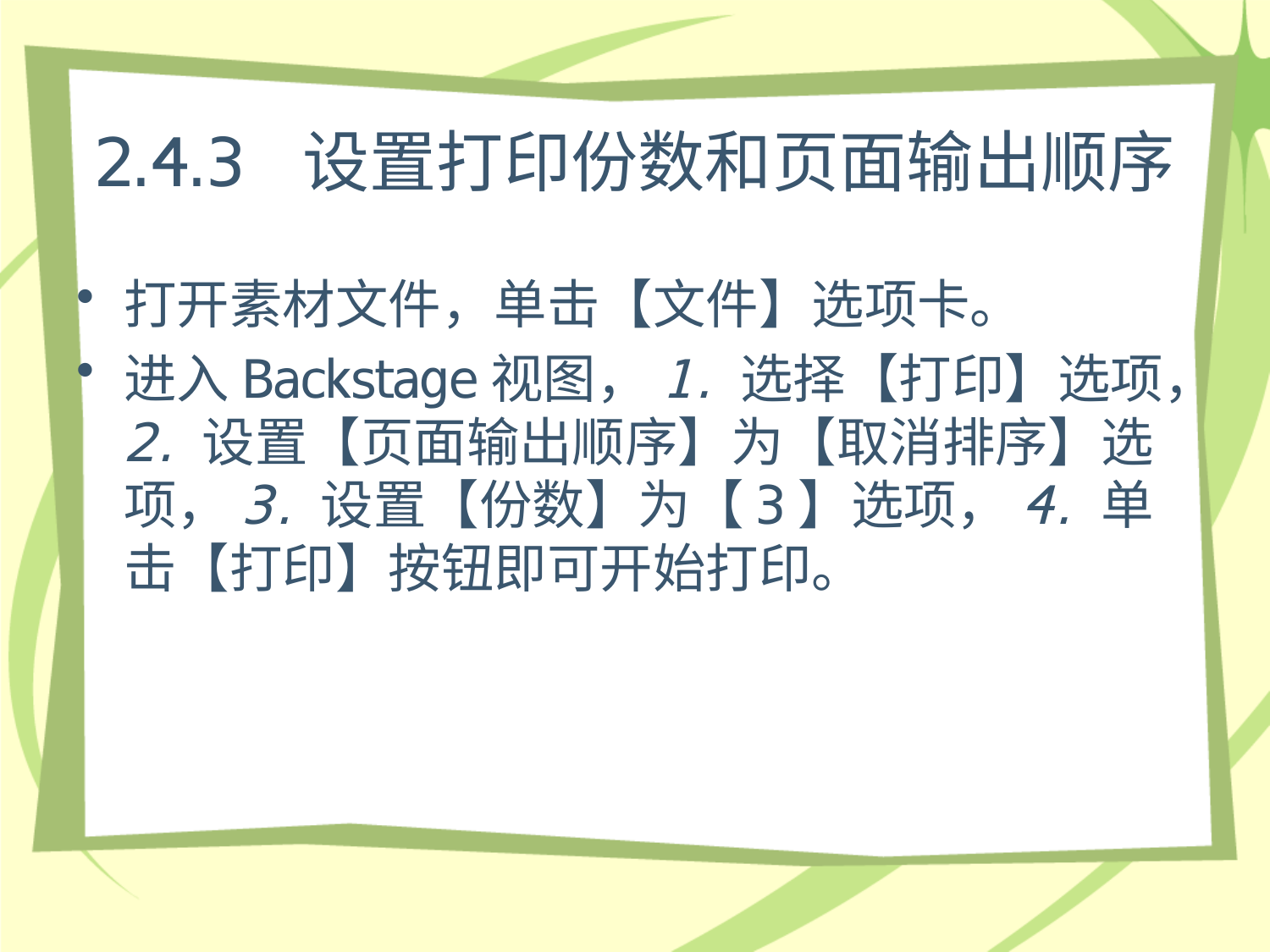

# 2.4.3  设置打印份数和页面输出顺序
打开素材文件，单击【文件】选项卡。
进入Backstage视图，1. 选择【打印】选项，2. 设置【页面输出顺序】为【取消排序】选项，3. 设置【份数】为【3】选项，4. 单击【打印】按钮即可开始打印。